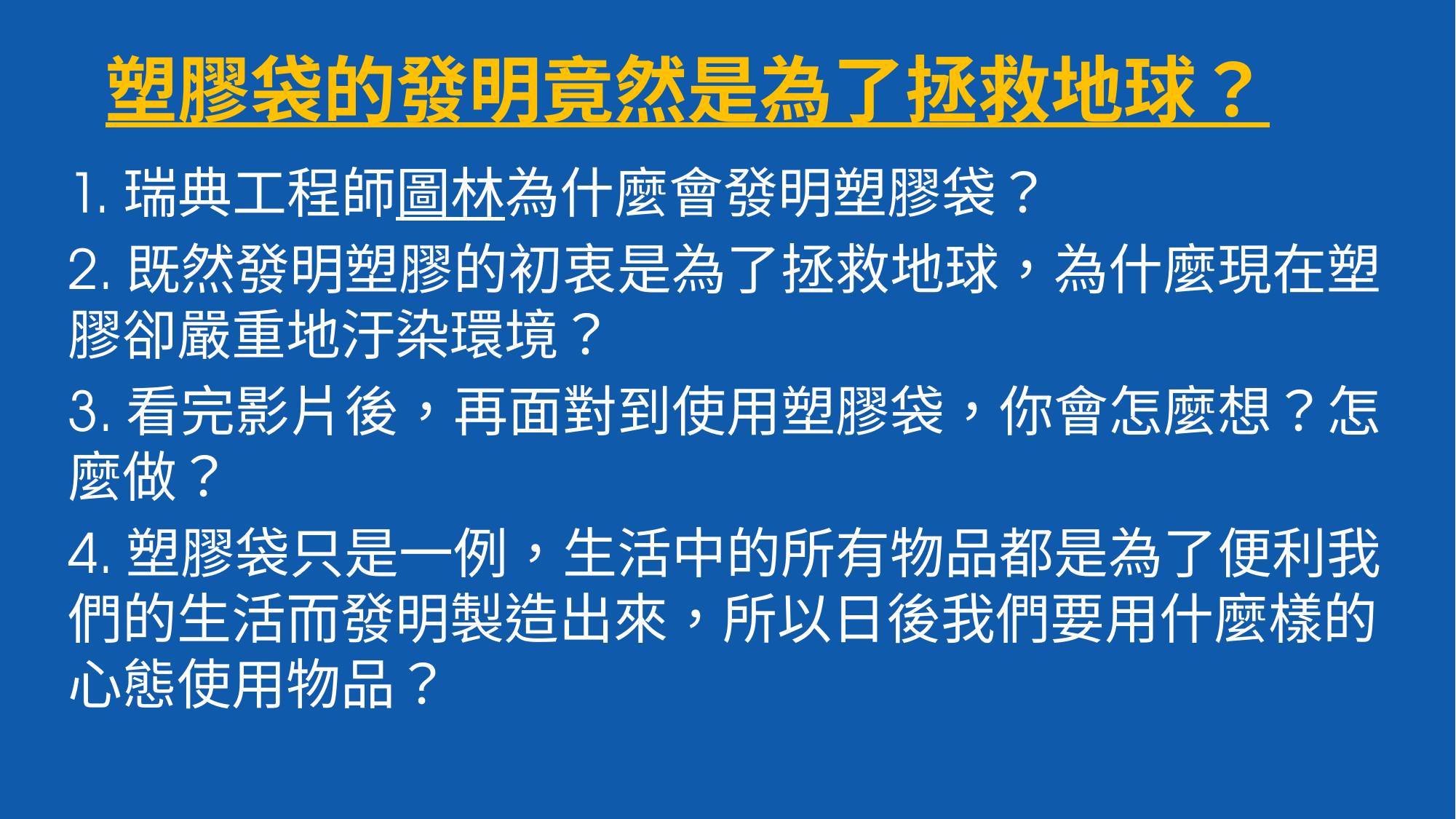

塑膠袋的發明竟然是為了拯救地球？
1.瑞典工程師圖林為什麼會發明塑膠袋？
2.既然發明塑膠的初衷是為了拯救地球，為什麼現在塑膠卻嚴重地汙染環境？
3.看完影片後，再面對到使用塑膠袋，你會怎麼想？怎麼做？
4.塑膠袋只是一例，生活中的所有物品都是為了便利我們的生活而發明製造出來，所以日後我們要用什麼樣的心態使用物品？